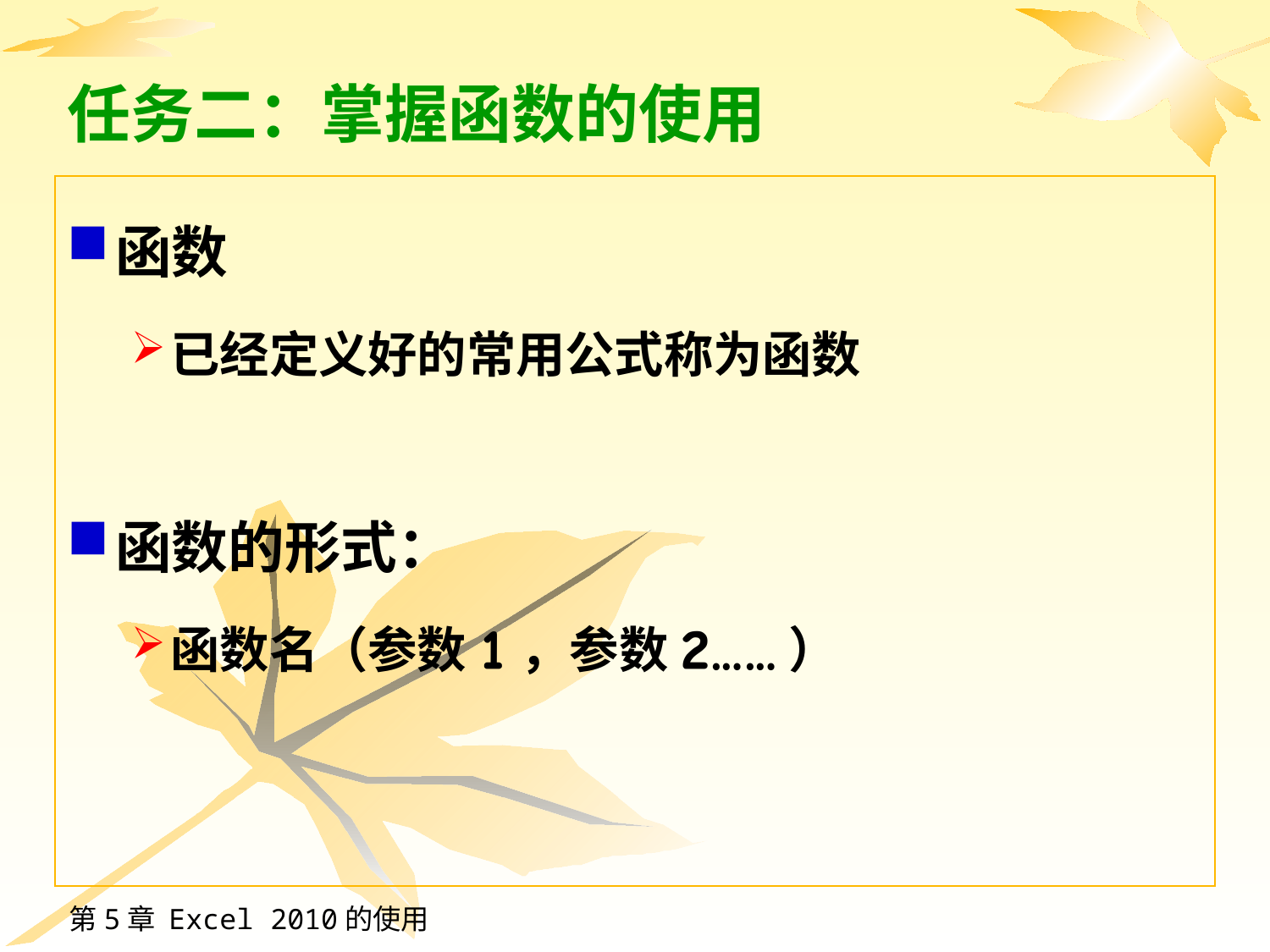

# 任务二：掌握函数的使用
函数
已经定义好的常用公式称为函数

函数的形式：
函数名（参数1，参数2……）